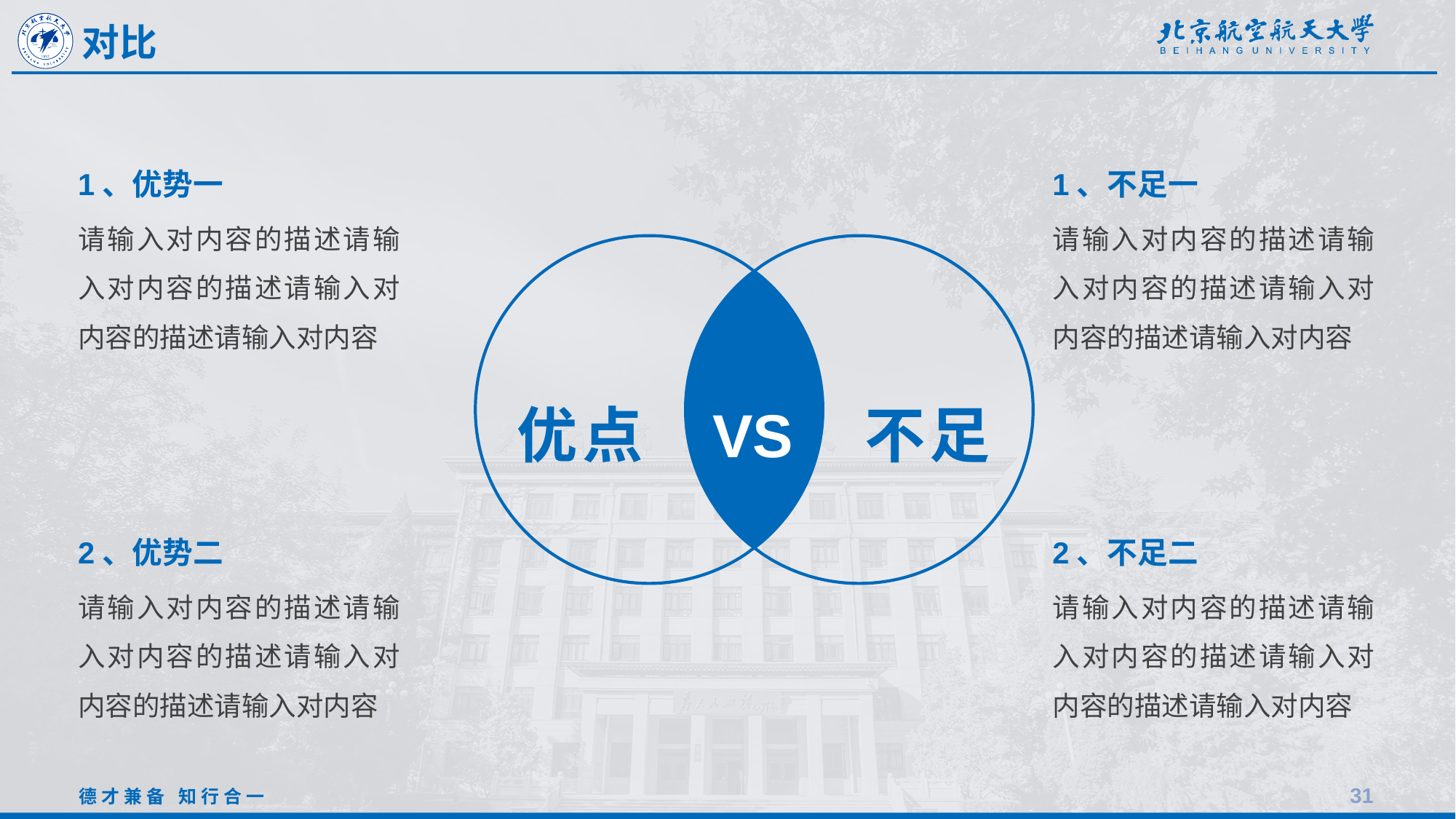

对比
1、优势一
请输入对内容的描述请输入对内容的描述请输入对内容的描述请输入对内容
1、不足一
请输入对内容的描述请输入对内容的描述请输入对内容的描述请输入对内容

优点
VS
不足
2、优势二
请输入对内容的描述请输入对内容的描述请输入对内容的描述请输入对内容
2、不足二
请输入对内容的描述请输入对内容的描述请输入对内容的描述请输入对内容
31